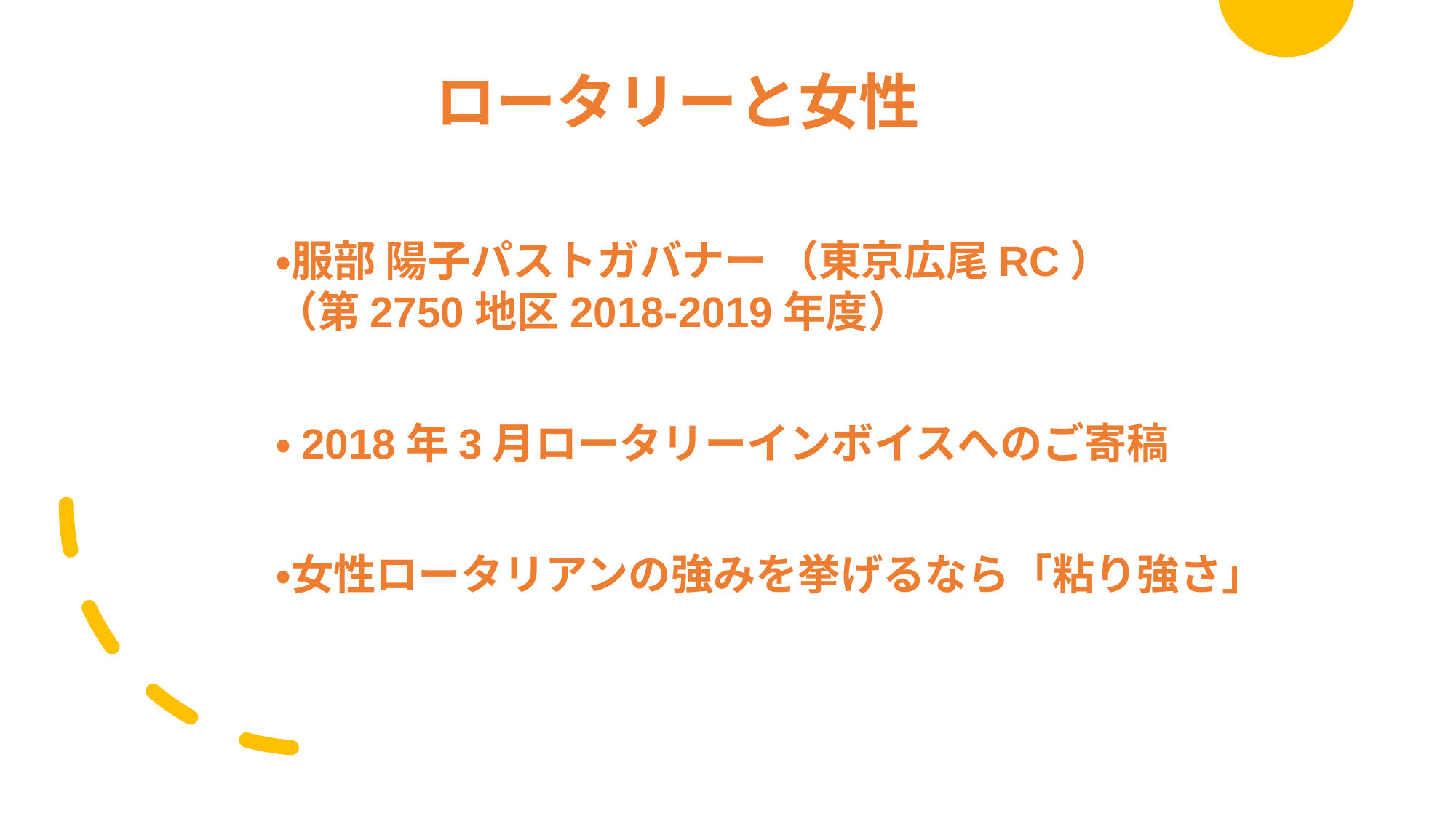

# ロータリーと女性
・服部 陽子パストガバナー （東京広尾RC）（第2750地区2018-2019年度）

・2018年3月ロータリーインボイスへのご寄稿
・女性ロータリアンの強みを挙げるなら「粘り強さ」